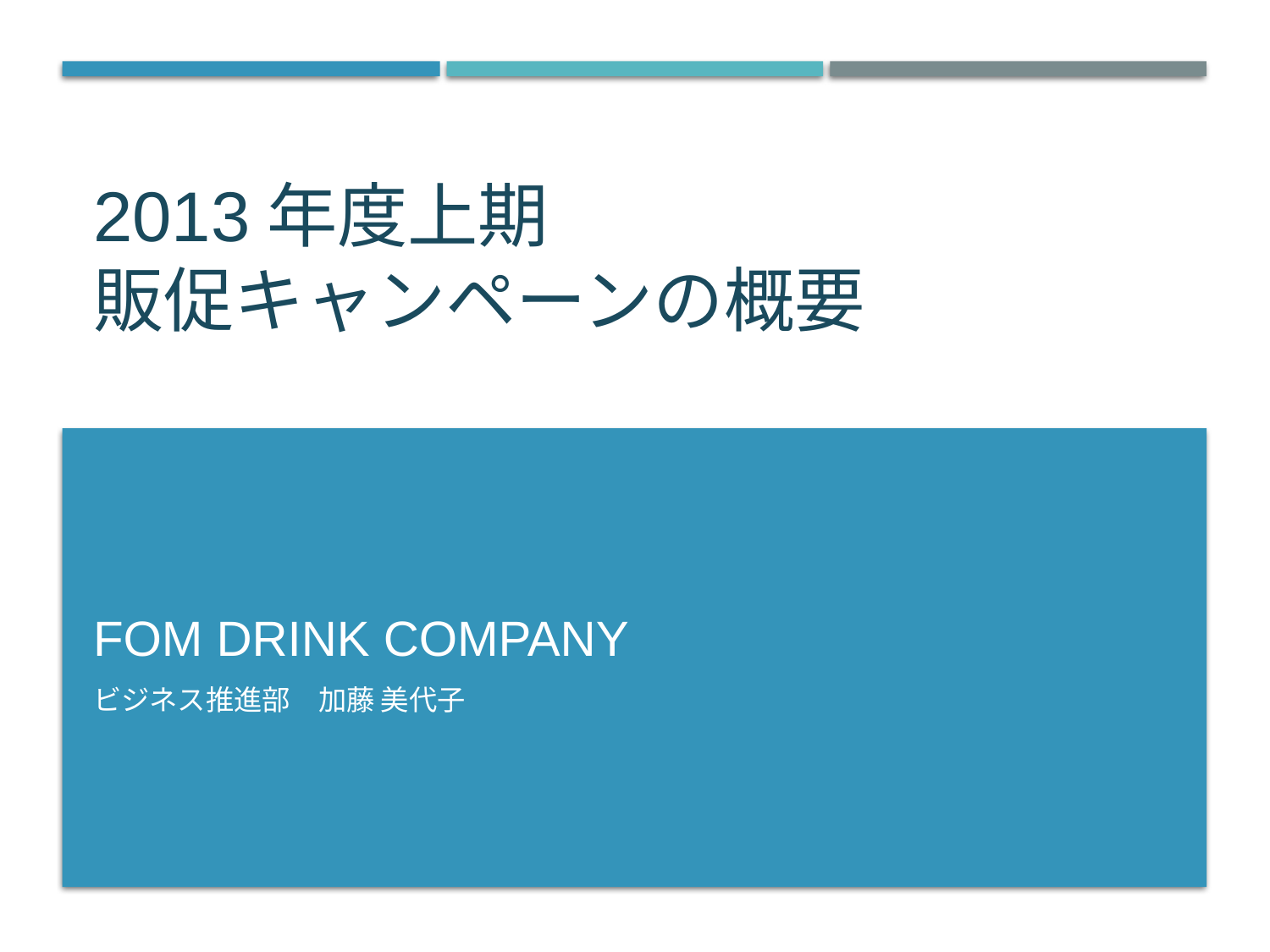

# 2013年度上期 販促キャンペーンの概要
FOM Drink COMPANY
ビジネス推進部　加藤 美代子